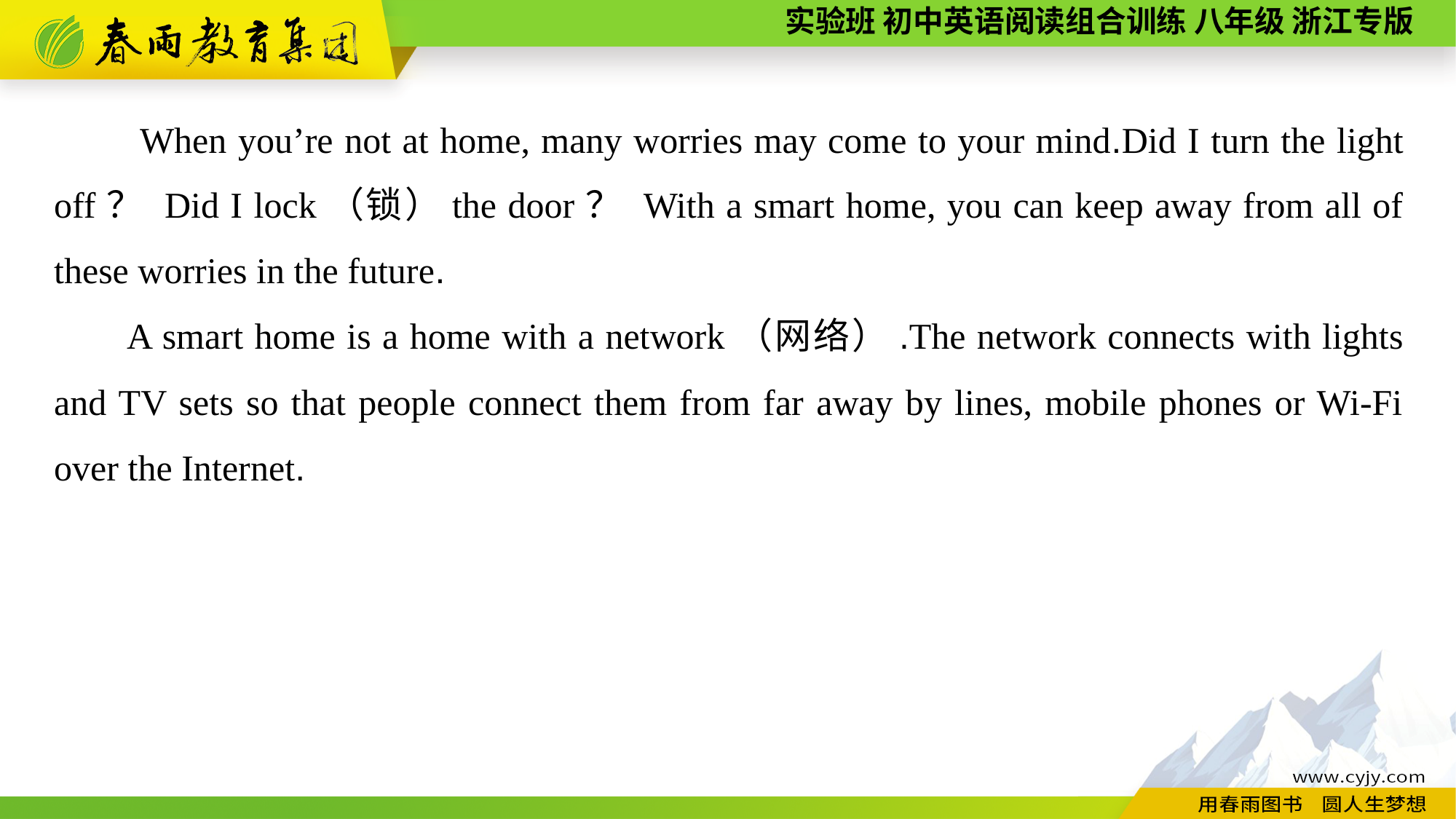

When you’re not at home, many worries may come to your mind.Did I turn the light off？ Did I lock（锁）the door？ With a smart home, you can keep away from all of these worries in the future.
A smart home is a home with a network（网络）.The network connects with lights and TV sets so that people connect them from far away by lines, mobile phones or Wi-Fi over the Internet.